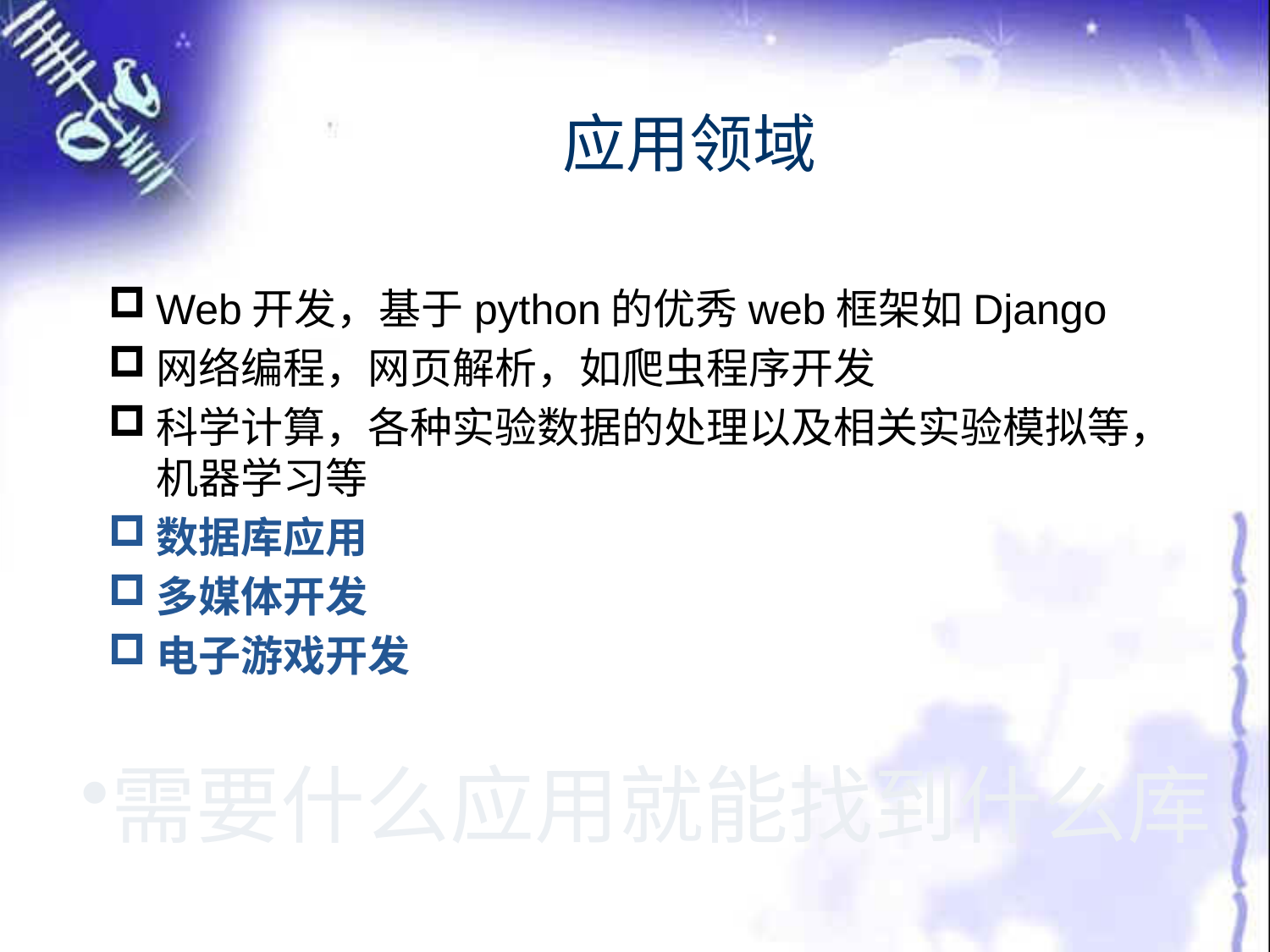

应用领域
Web开发，基于python的优秀web框架如Django
网络编程，网页解析，如爬虫程序开发
科学计算，各种实验数据的处理以及相关实验模拟等，机器学习等
数据库应用
多媒体开发
电子游戏开发
需要什么应用就能找到什么库